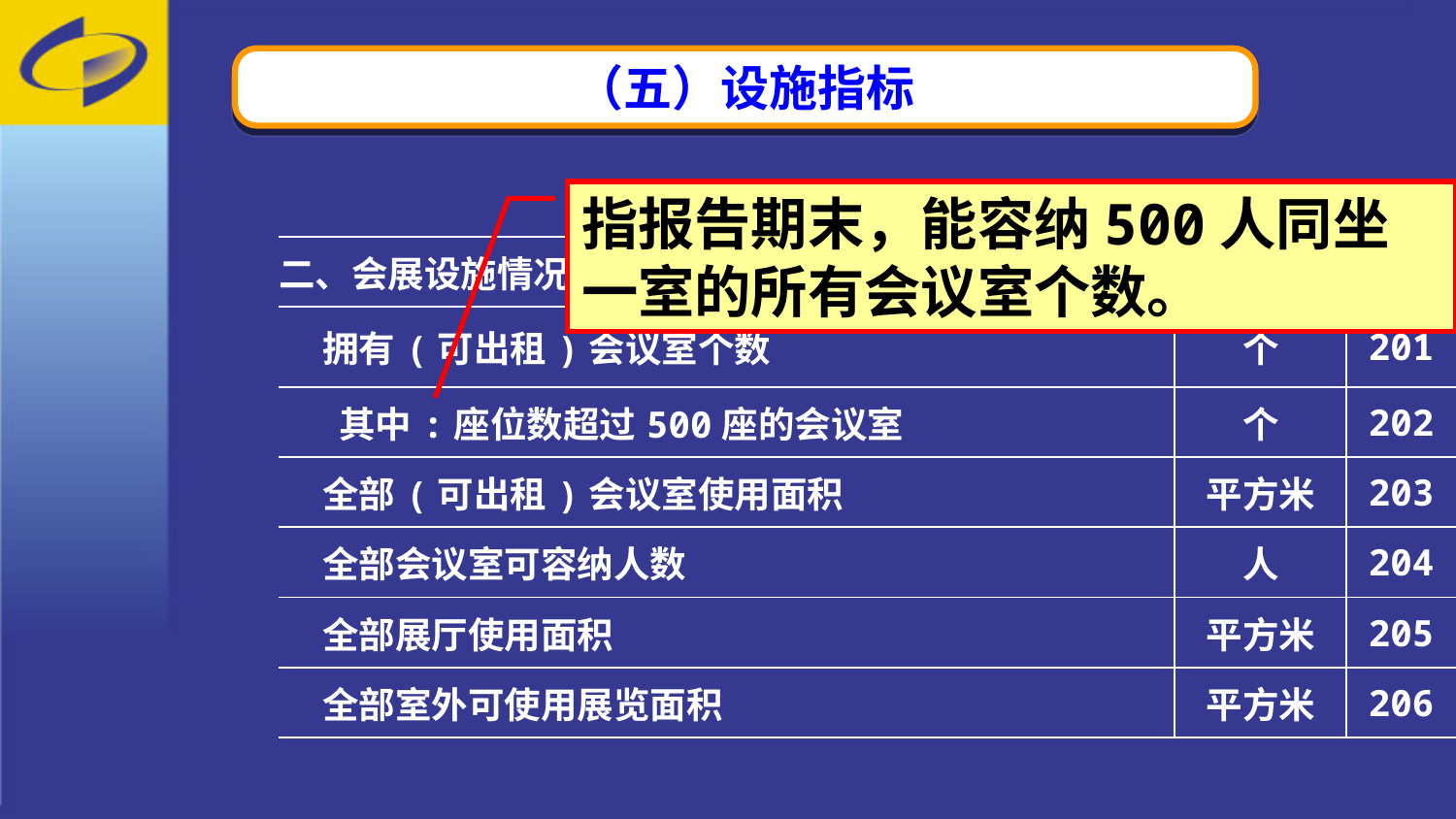

（五）设施指标
指报告期末，能容纳500人同坐一室的所有会议室个数。
| 二、会展设施情况 | — | — |
| --- | --- | --- |
| 拥有(可出租)会议室个数 | 个 | 201 |
| 其中:座位数超过500座的会议室 | 个 | 202 |
| 全部(可出租)会议室使用面积 | 平方米 | 203 |
| 全部会议室可容纳人数 | 人 | 204 |
| 全部展厅使用面积 | 平方米 | 205 |
| 全部室外可使用展览面积 | 平方米 | 206 |